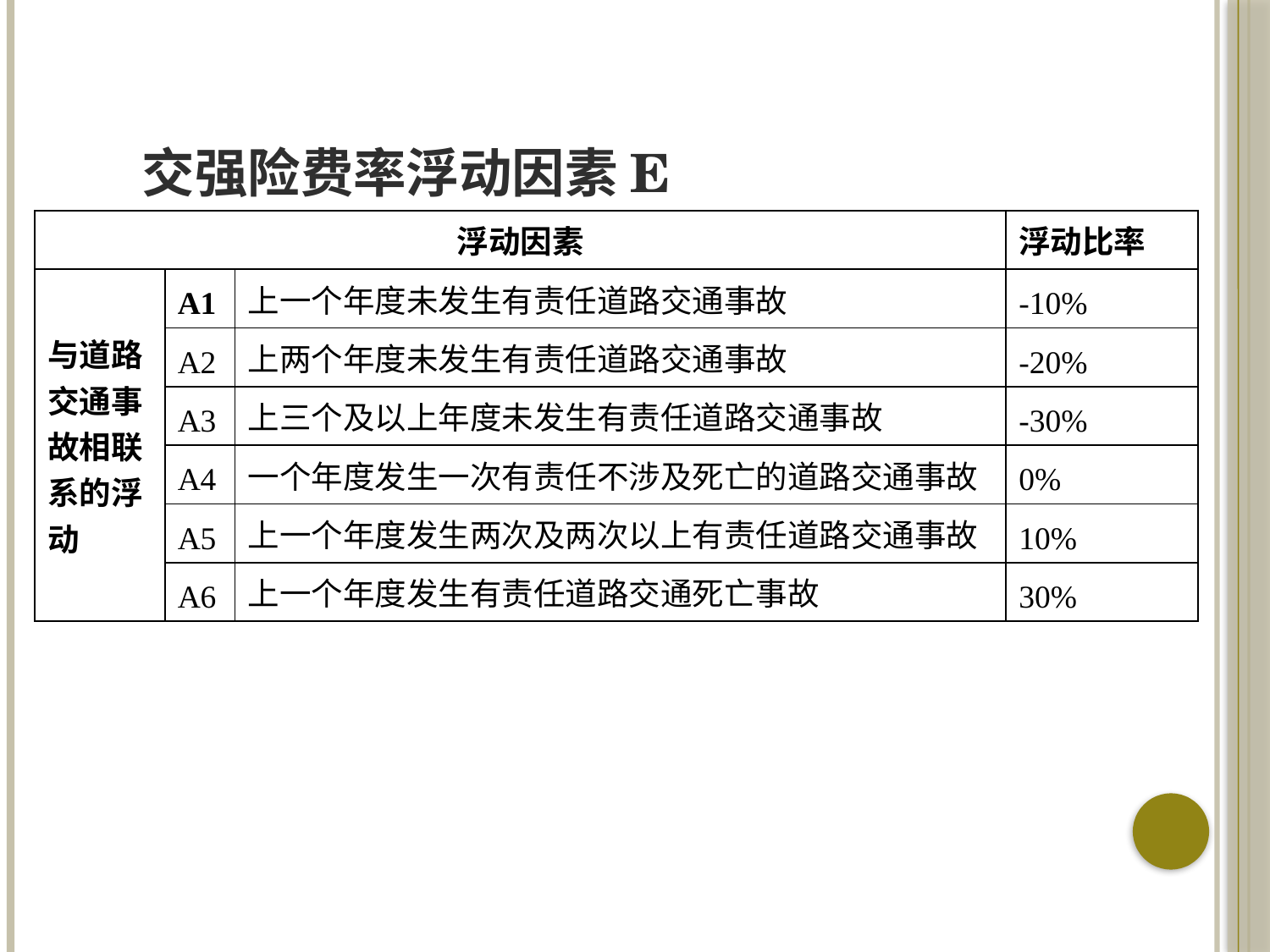

# 交强险费率浮动因素E
| 浮动因素 |  |  | 浮动比率 |
| --- | --- | --- | --- |
| 与道路交通事故相联系的浮动 | A1 | 上一个年度未发生有责任道路交通事故 | -10% |
|  | A2 | 上两个年度未发生有责任道路交通事故 | -20% |
|  | A3 | 上三个及以上年度未发生有责任道路交通事故 | -30% |
|  | A4 | 一个年度发生一次有责任不涉及死亡的道路交通事故 | 0% |
|  | A5 | 上一个年度发生两次及两次以上有责任道路交通事故 | 10% |
|  | A6 | 上一个年度发生有责任道路交通死亡事故 | 30% |